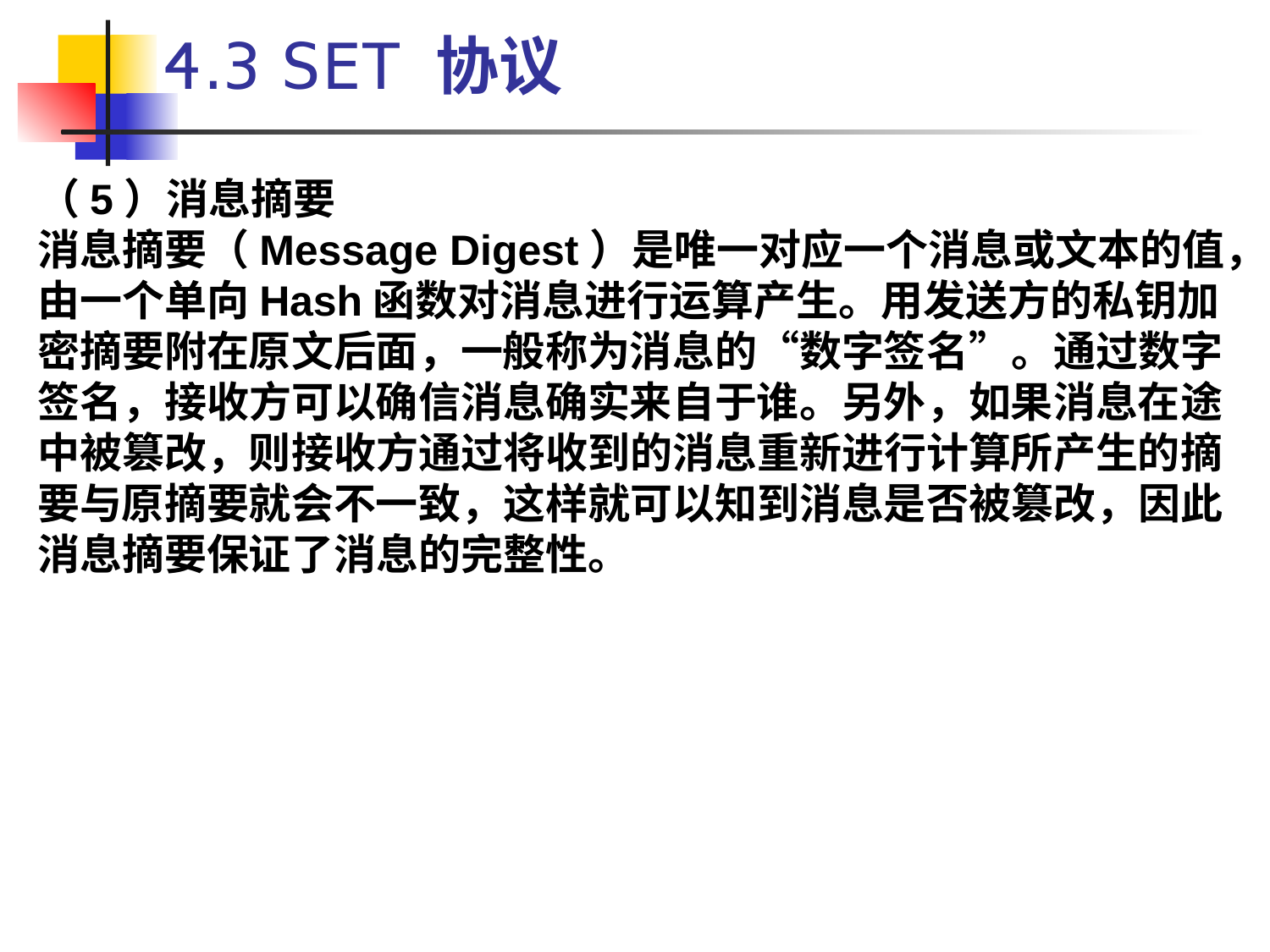

4.3 SET 协议
（5）消息摘要
消息摘要（Message Digest）是唯一对应一个消息或文本的值，由一个单向Hash函数对消息进行运算产生。用发送方的私钥加密摘要附在原文后面，一般称为消息的“数字签名”。通过数字签名，接收方可以确信消息确实来自于谁。另外，如果消息在途中被篡改，则接收方通过将收到的消息重新进行计算所产生的摘要与原摘要就会不一致，这样就可以知到消息是否被篡改，因此消息摘要保证了消息的完整性。